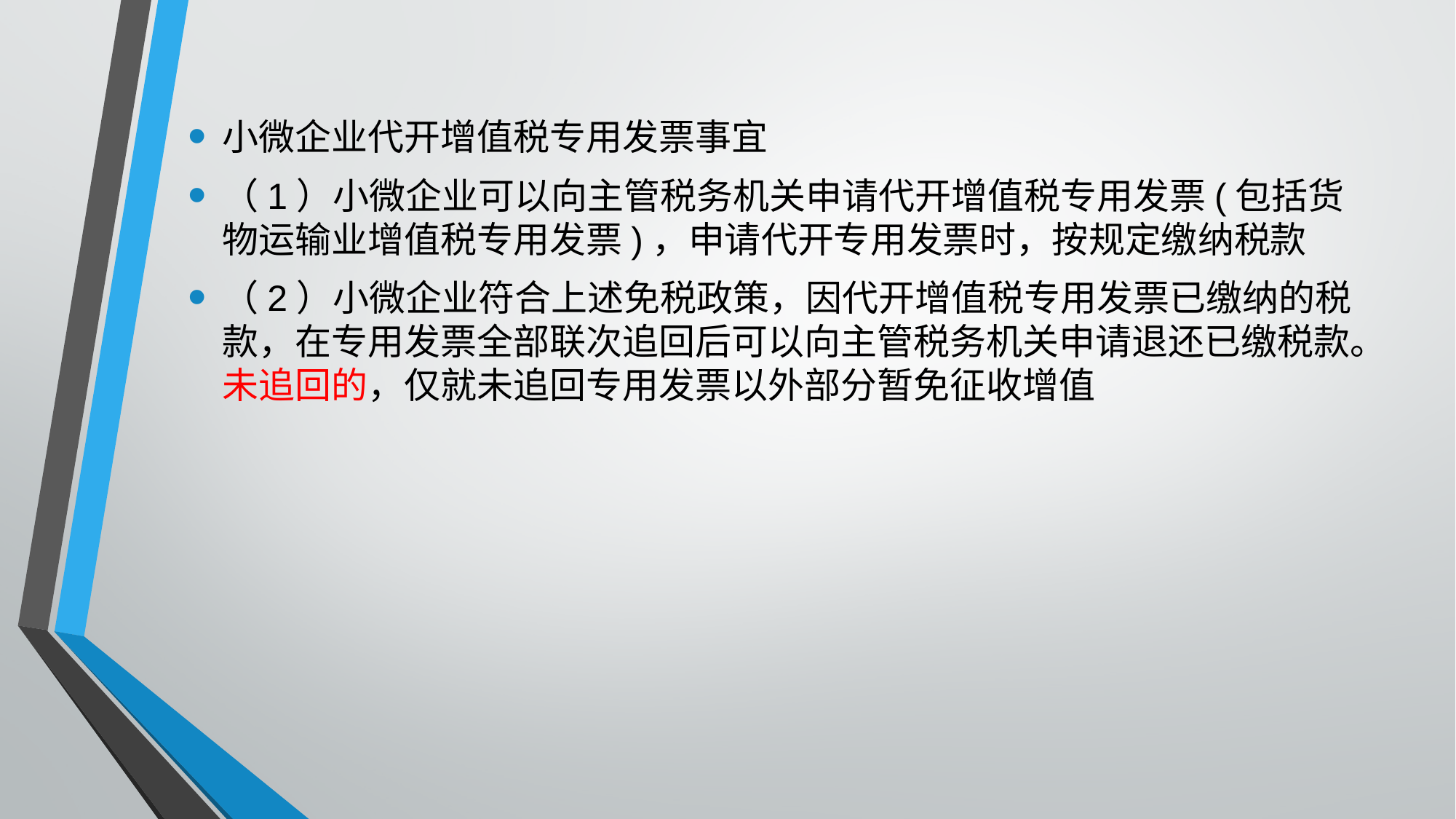

小微企业代开增值税专用发票事宜
（1）小微企业可以向主管税务机关申请代开增值税专用发票(包括货物运输业增值税专用发票)，申请代开专用发票时，按规定缴纳税款
（2）小微企业符合上述免税政策，因代开增值税专用发票已缴纳的税款，在专用发票全部联次追回后可以向主管税务机关申请退还已缴税款。未追回的，仅就未追回专用发票以外部分暂免征收增值